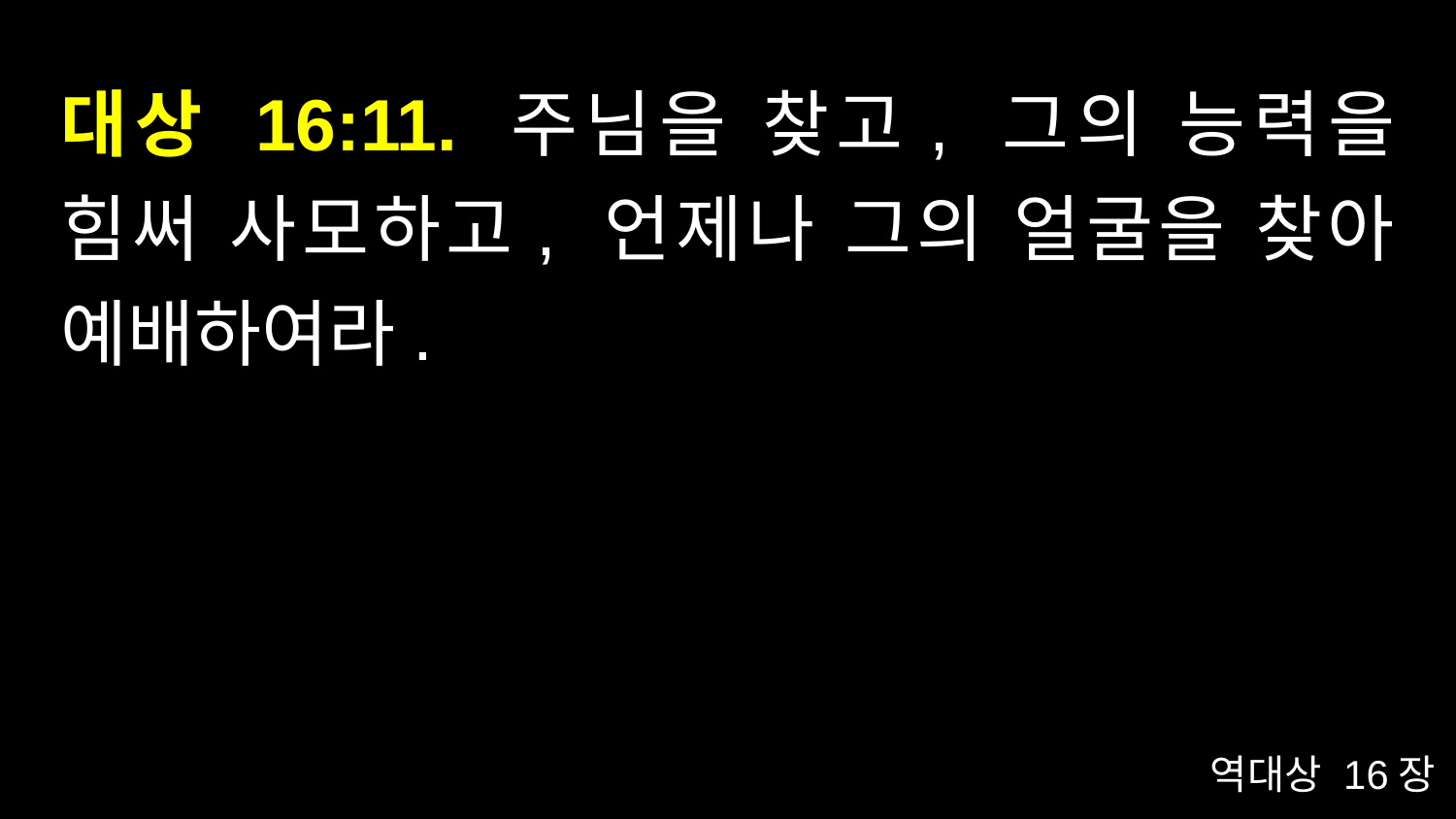

# 대상 16:11. 주님을 찾고, 그의 능력을 힘써 사모하고, 언제나 그의 얼굴을 찾아 예배하여라.
역대상 16장